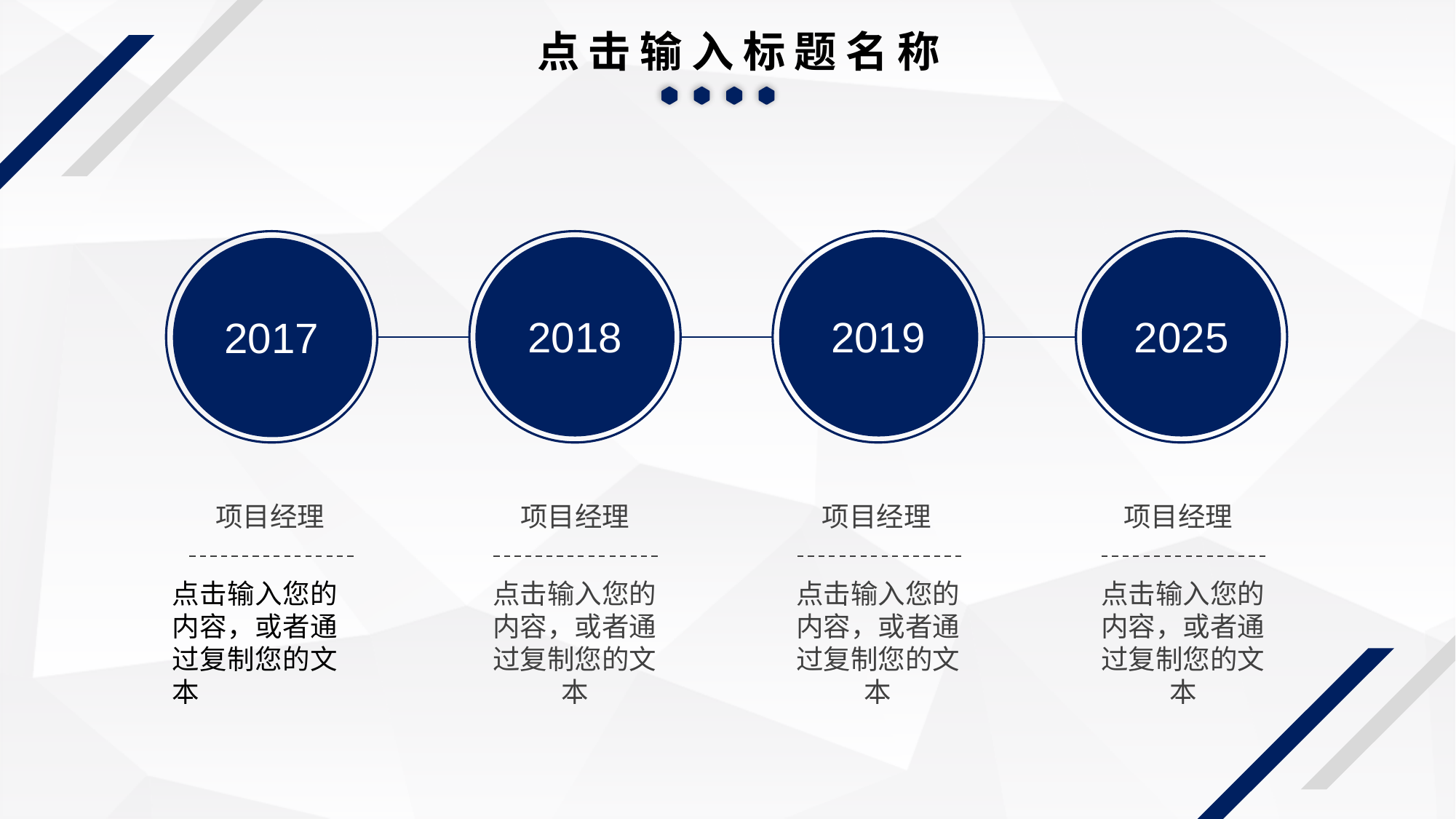

点击输入标题名称

2018
2019
2025
2017
项目经理
项目经理
项目经理
项目经理
点击输入您的内容，或者通过复制您的文本
点击输入您的内容，或者通过复制您的文本
点击输入您的内容，或者通过复制您的文本
点击输入您的内容，或者通过复制您的文本